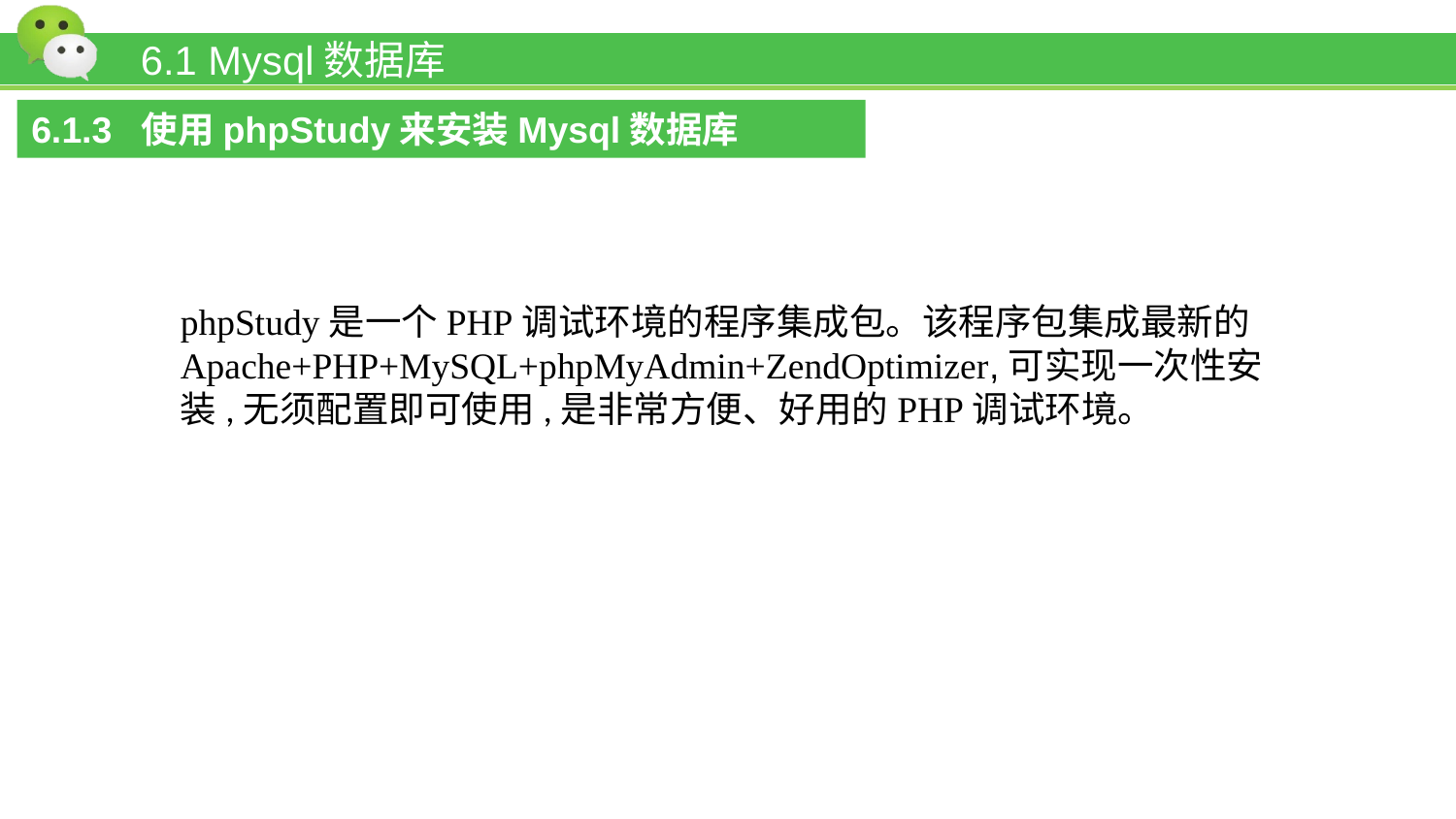

# 6.1 Mysql数据库
6.1.3  使用phpStudy来安装Mysql数据库
phpStudy是一个PHP调试环境的程序集成包。该程序包集成最新的Apache+PHP+MySQL+phpMyAdmin+ZendOptimizer,可实现一次性安装,无须配置即可使用,是非常方便、好用的PHP调试环境。